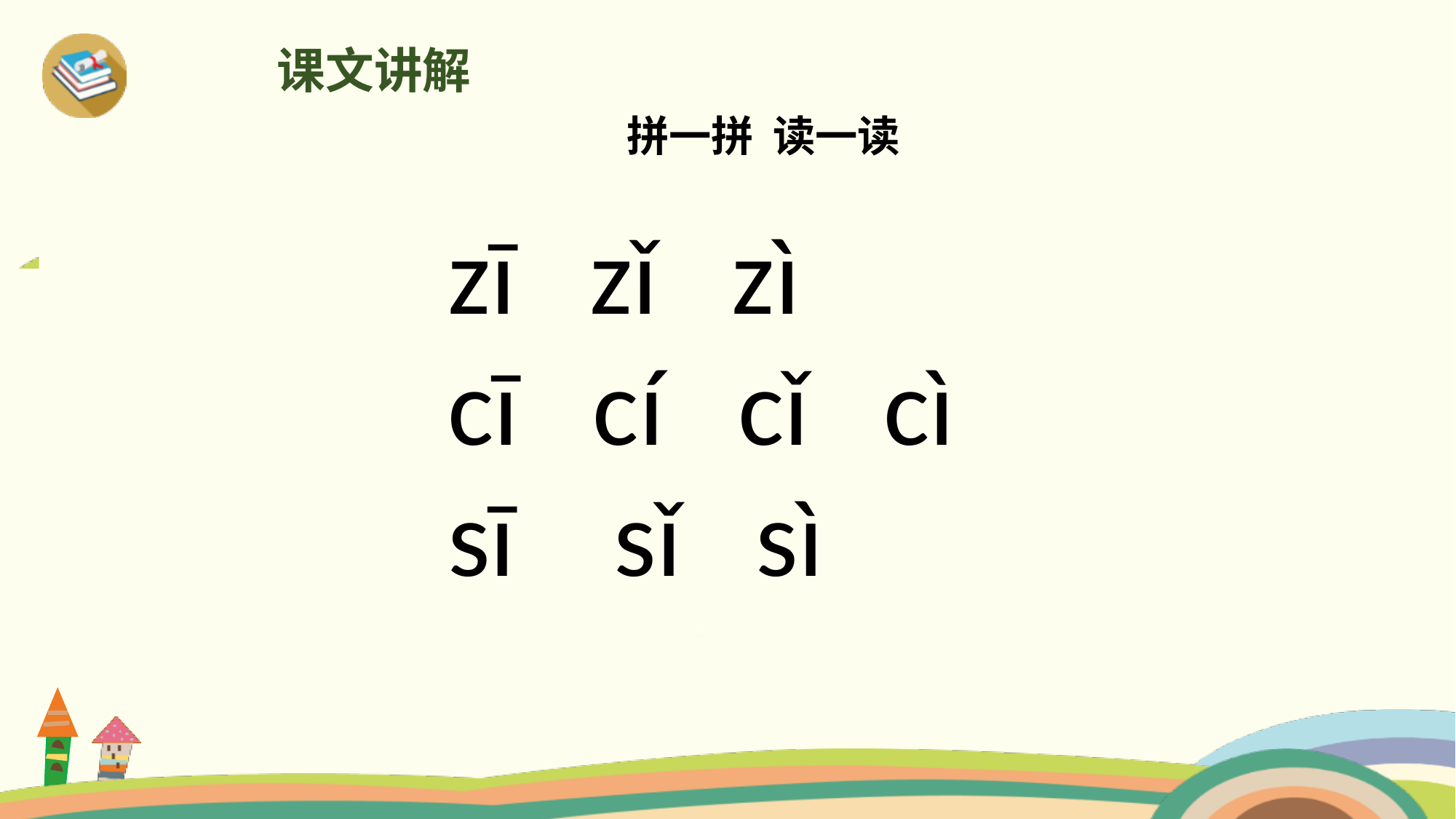

课文讲解
拼一拼  读一读
zī   zǐ   zì
cī   cí   cǐ   cì
sī    sǐ   sì